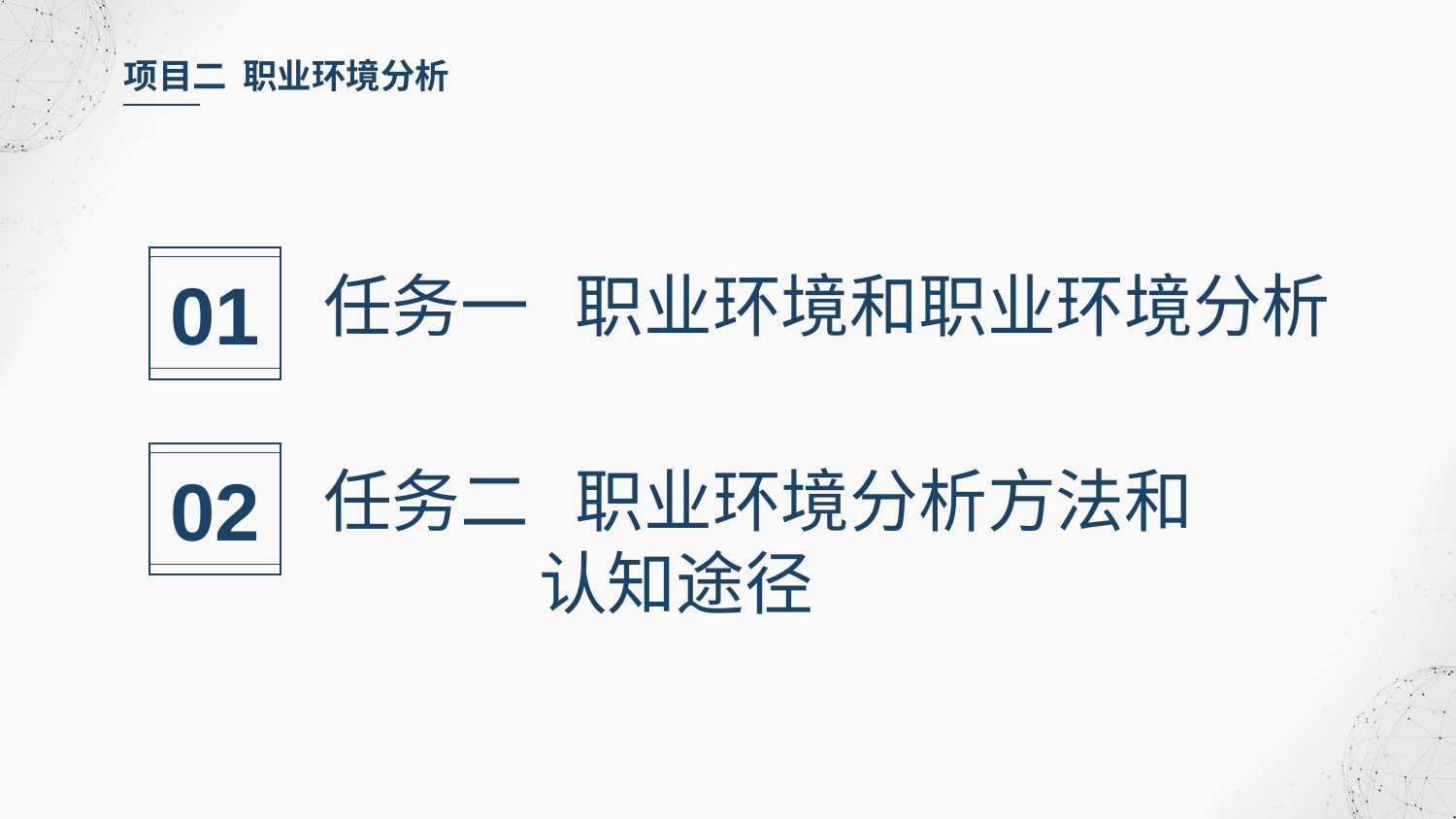

项目二  职业环境分析

01
任务一   职业环境和职业环境分析

02
任务二   职业环境分析方法和
             认知途径